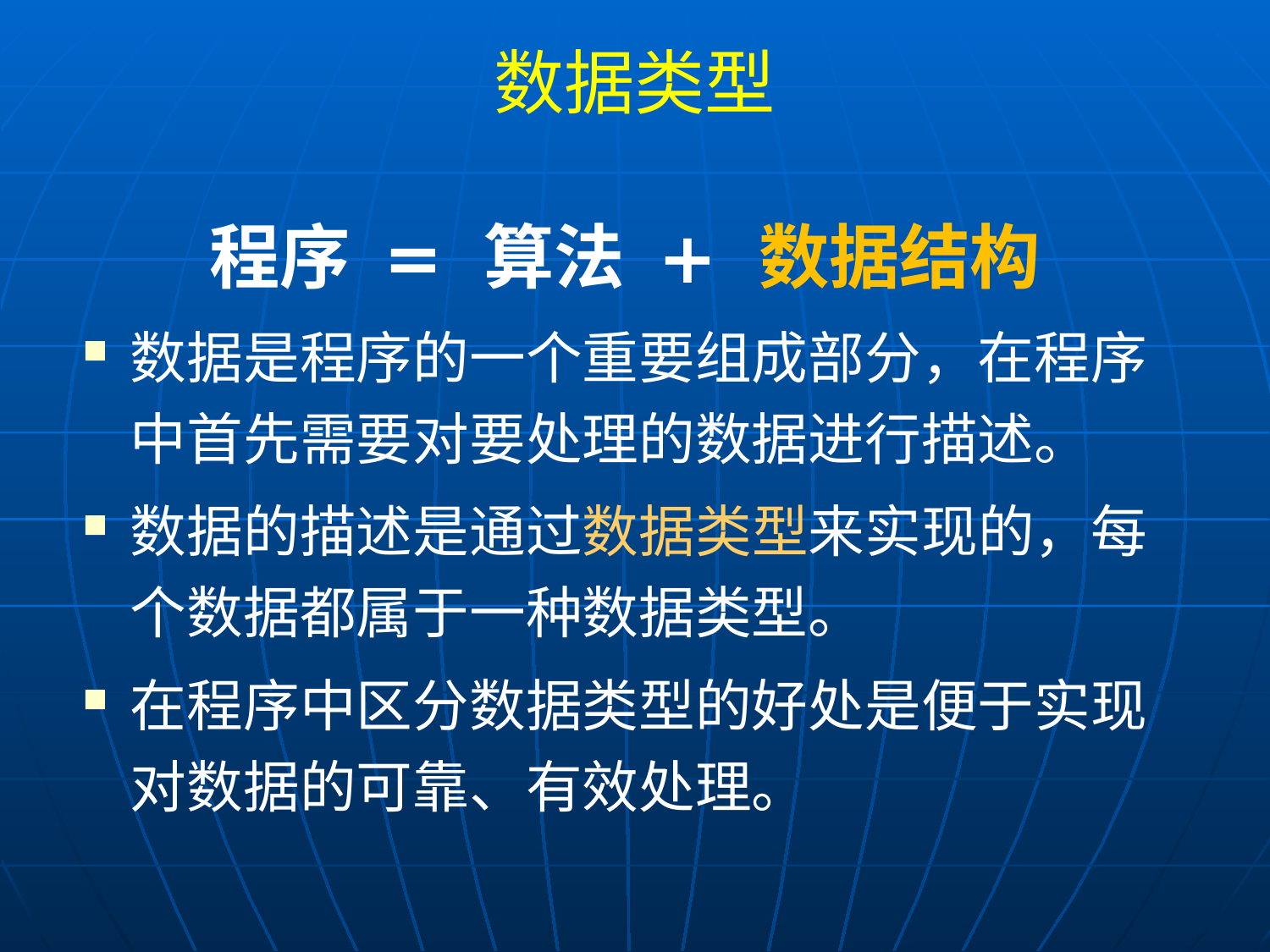

# 数据类型
	程序 = 算法 + 数据结构
数据是程序的一个重要组成部分，在程序中首先需要对要处理的数据进行描述。
数据的描述是通过数据类型来实现的，每个数据都属于一种数据类型。
在程序中区分数据类型的好处是便于实现对数据的可靠、有效处理。